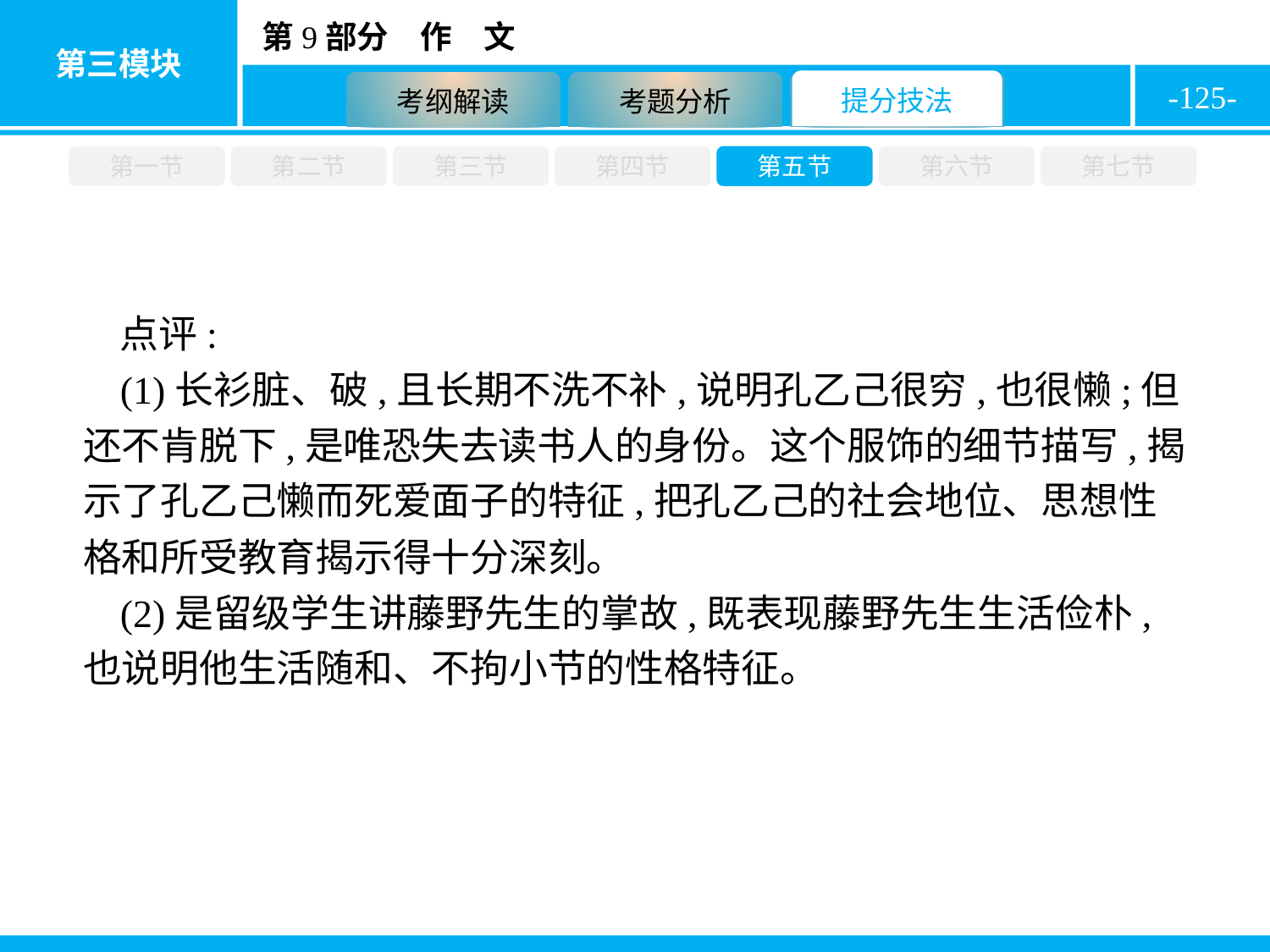

-125-
第一节
第二节
第三节
第四节
第五节
第六节
第七节
点评:
(1)长衫脏、破,且长期不洗不补,说明孔乙己很穷,也很懒;但还不肯脱下,是唯恐失去读书人的身份。这个服饰的细节描写,揭示了孔乙己懒而死爱面子的特征,把孔乙己的社会地位、思想性格和所受教育揭示得十分深刻。
(2)是留级学生讲藤野先生的掌故,既表现藤野先生生活俭朴,也说明他生活随和、不拘小节的性格特征。